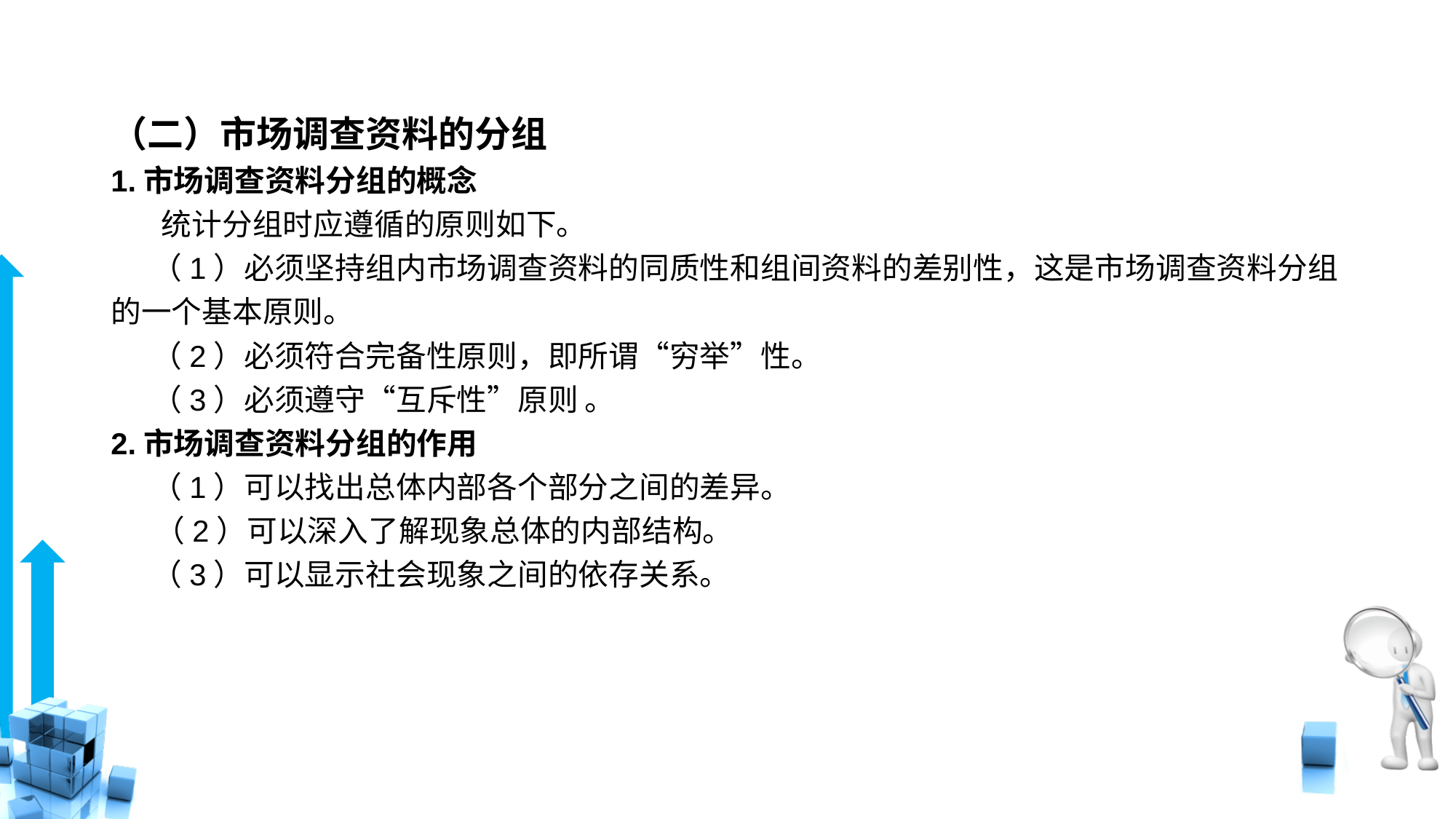

# （二）市场调查资料的分组
1.市场调查资料分组的概念
　   统计分组时应遵循的原则如下。
     （1）必须坚持组内市场调查资料的同质性和组间资料的差别性，这是市场调查资料分组的一个基本原则。
     （2）必须符合完备性原则，即所谓“穷举”性。
     （3）必须遵守“互斥性”原则 。
2.市场调查资料分组的作用
     （1）可以找出总体内部各个部分之间的差异。
　  （2）可以深入了解现象总体的内部结构。
     （3）可以显示社会现象之间的依存关系。